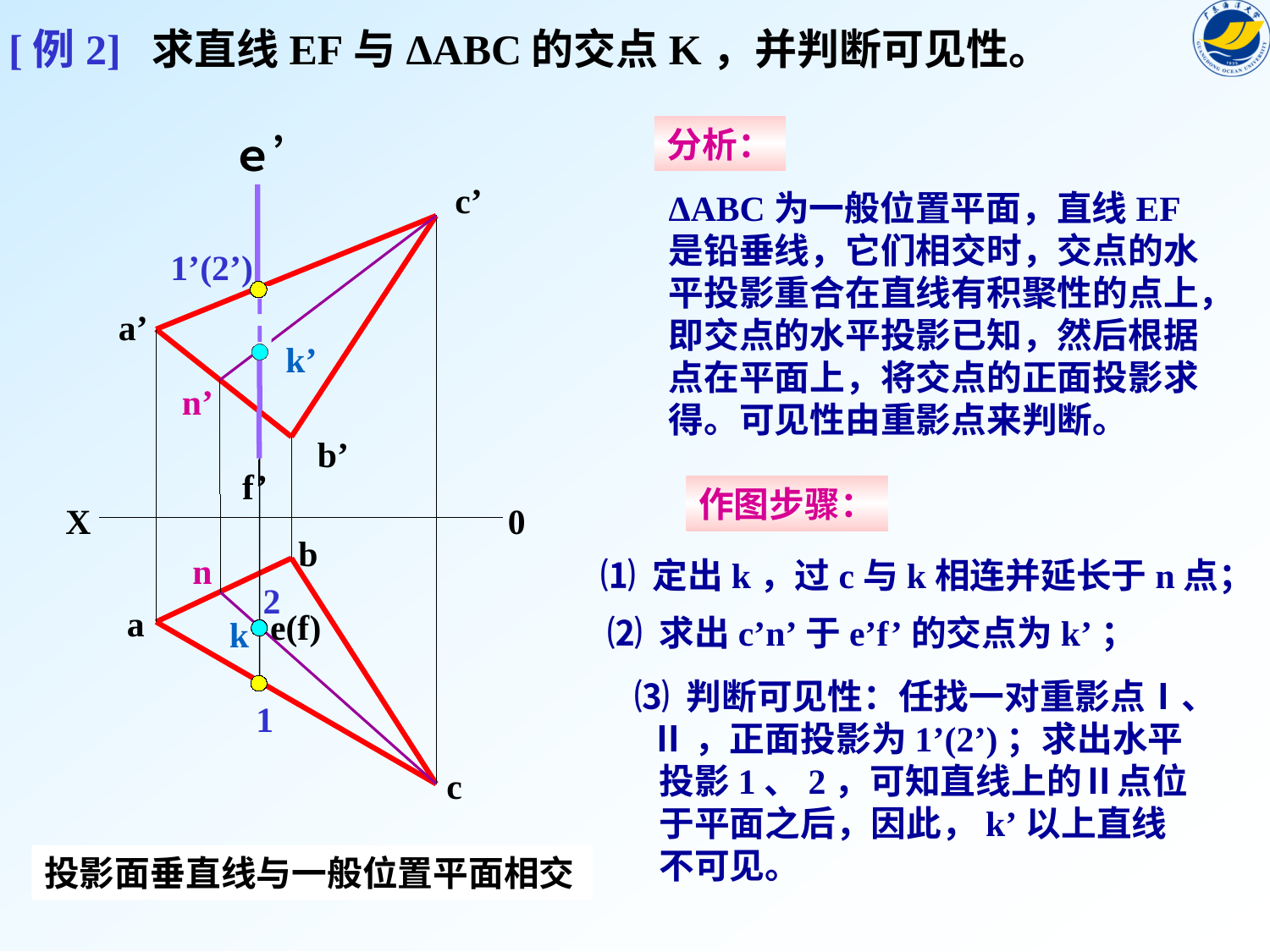

[例2]  求直线EF与ΔABC的交点K，并判断可见性。
分析：
ｅ’

f’

e(f)

c’

a’

b’

b

a

c
X
0

ΔABC为一般位置平面，直线EF是铅垂线，它们相交时，交点的水平投影重合在直线有积聚性的点上，即交点的水平投影已知，然后根据点在平面上，将交点的正面投影求得。可见性由重影点来判断。

1’(2’)

k’

n’

作图步骤：
n
⑴ 定出k，过c与k相连并延长于n点；
2

⑵ 求出c’n’于e’f’的交点为k’；
k
⑶ 判断可见性：任找一对重影点Ⅰ、
  Ⅱ，正面投影为1’(2’)；求出水平
  投影1、2，可知直线上的Ⅱ点位
  于平面之后，因此，k’以上直线
  不可见。

1
投影面垂直线与一般位置平面相交